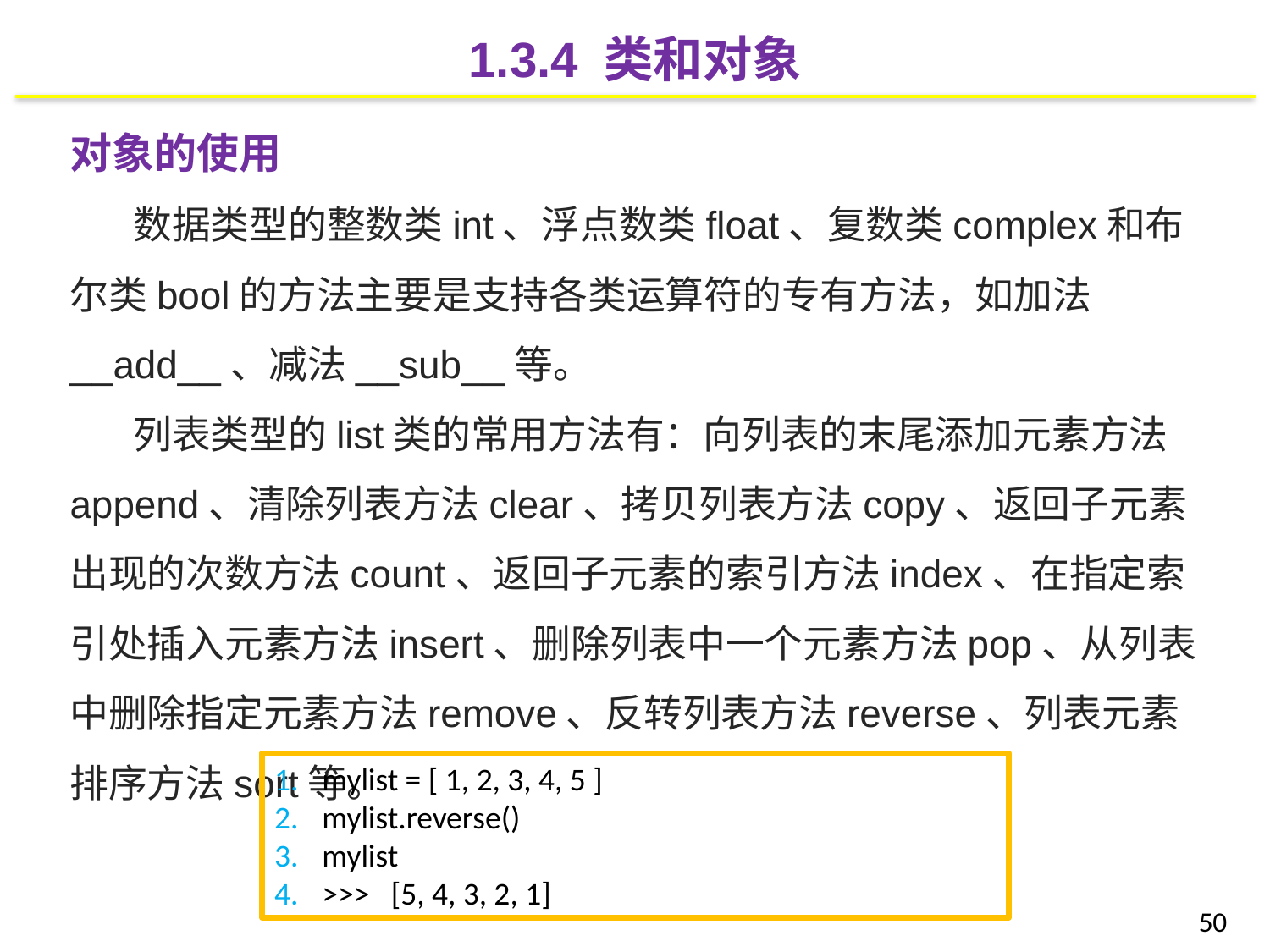

1.3.4 类和对象
对象的使用
数据类型的整数类int、浮点数类float、复数类complex和布尔类bool的方法主要是支持各类运算符的专有方法，如加法__add__、减法__sub__等。
列表类型的list类的常用方法有：向列表的末尾添加元素方法append、清除列表方法clear、拷贝列表方法copy、返回子元素出现的次数方法count、返回子元素的索引方法index、在指定索引处插入元素方法insert、删除列表中一个元素方法pop、从列表中删除指定元素方法remove、反转列表方法reverse、列表元素排序方法sort等。

mylist = [ 1, 2, 3, 4, 5 ]
mylist.reverse()
mylist
>>>   [5, 4, 3, 2, 1]
50